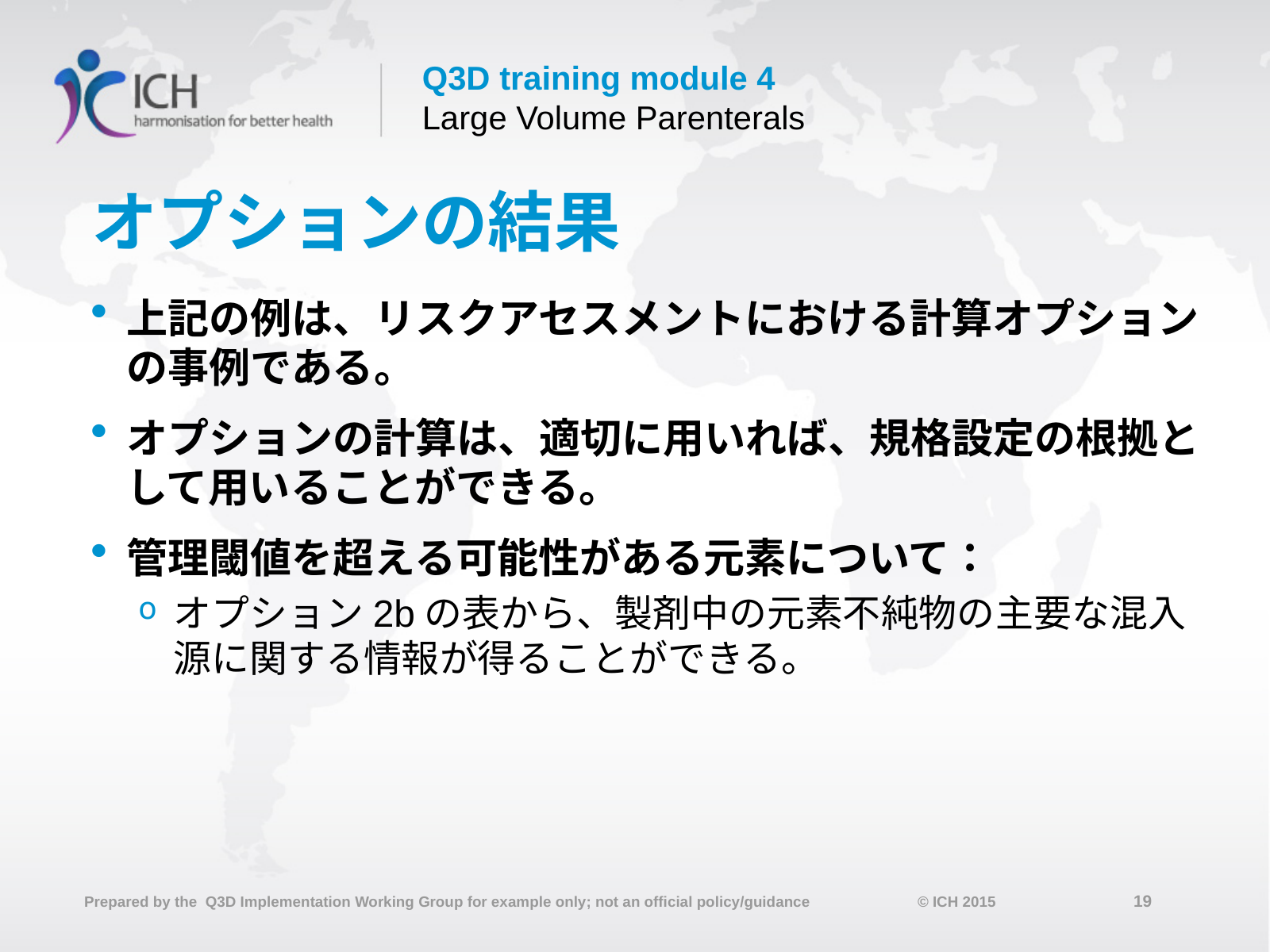

# オプションの結果
上記の例は、リスクアセスメントにおける計算オプションの事例である。
オプションの計算は、適切に用いれば、規格設定の根拠として用いることができる。
管理閾値を超える可能性がある元素について：
オプション2bの表から、製剤中の元素不純物の主要な混入源に関する情報が得ることができる。